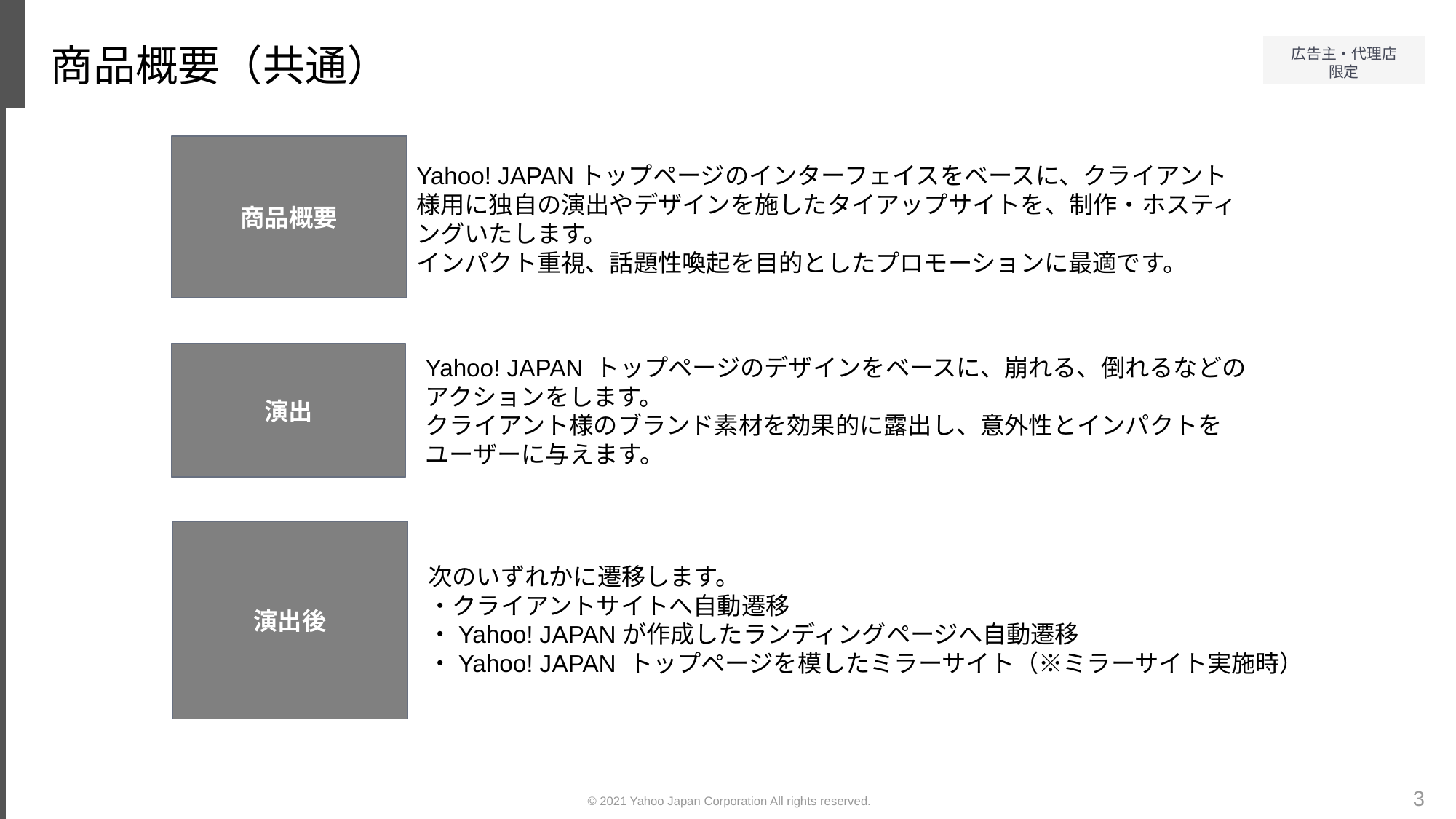

商品概要（共通）
商品概要
Yahoo! JAPANトップページのインターフェイスをベースに、クライアント様用に独自の演出やデザインを施したタイアップサイトを、制作・ホスティングいたします。
インパクト重視、話題性喚起を目的としたプロモーションに最適です。
演出
Yahoo! JAPAN トップページのデザインをベースに、崩れる、倒れるなどのアクションをします。
クライアント様のブランド素材を効果的に露出し、意外性とインパクトをユーザーに与えます。
演出後
次のいずれかに遷移します。
・クライアントサイトへ自動遷移
・Yahoo! JAPANが作成したランディングページへ自動遷移
・Yahoo! JAPAN トップページを模したミラーサイト（※ミラーサイト実施時）
3